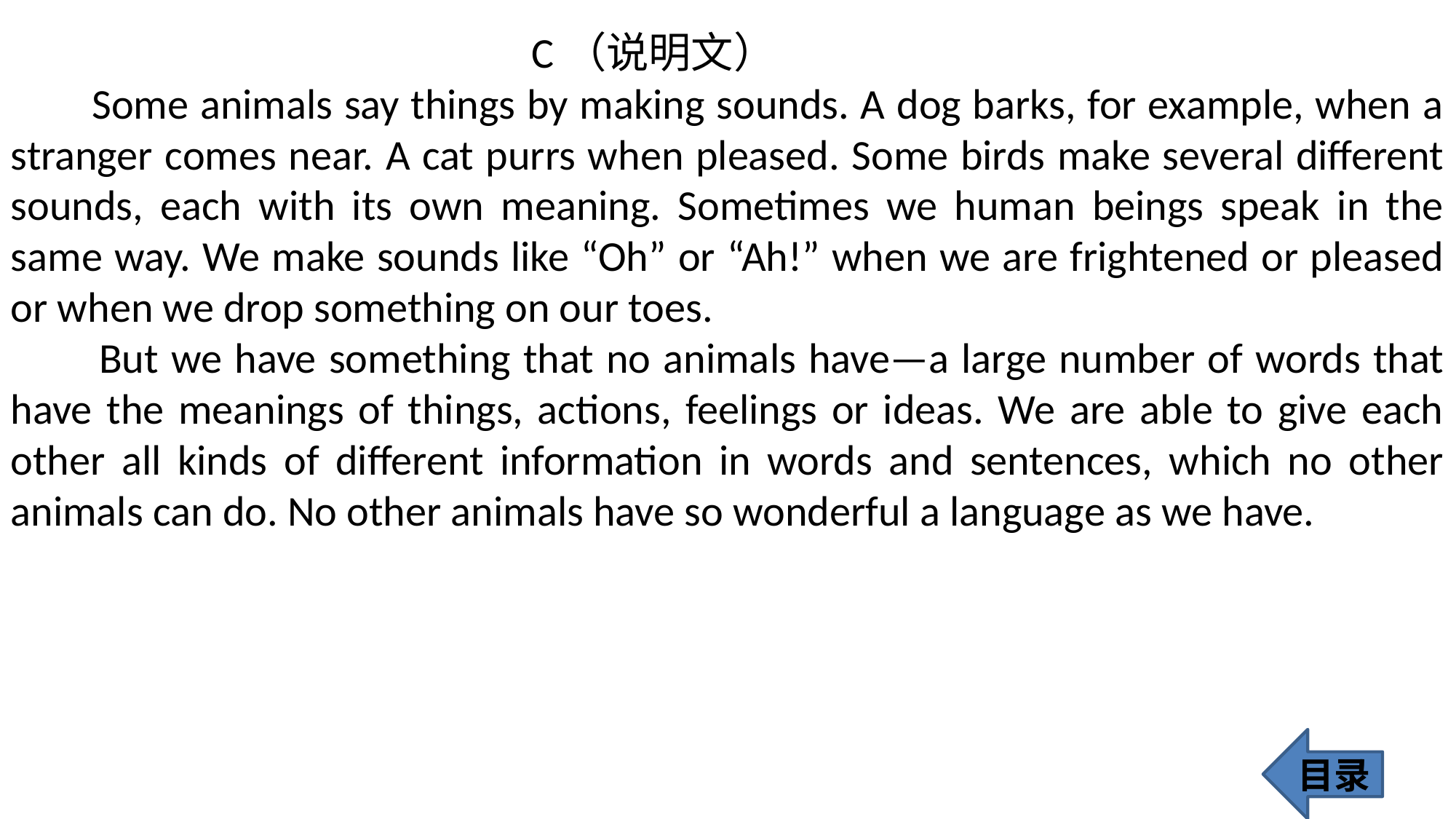

C（说明文）
       Some animals say things by making sounds. A dog barks, for example, when a stranger comes near. A cat purrs when pleased. Some birds make several different sounds, each with its own meaning. Sometimes we human beings speak in the same way. We make sounds like “Oh” or “Ah!” when we are frightened or pleased or when we drop something on our toes.
       But we have something that no animals have—a large number of words that have the meanings of things, actions, feelings or ideas. We are able to give each other all kinds of different information in words and sentences, which no other animals can do. No other animals have so wonderful a language as we have.
目录
357